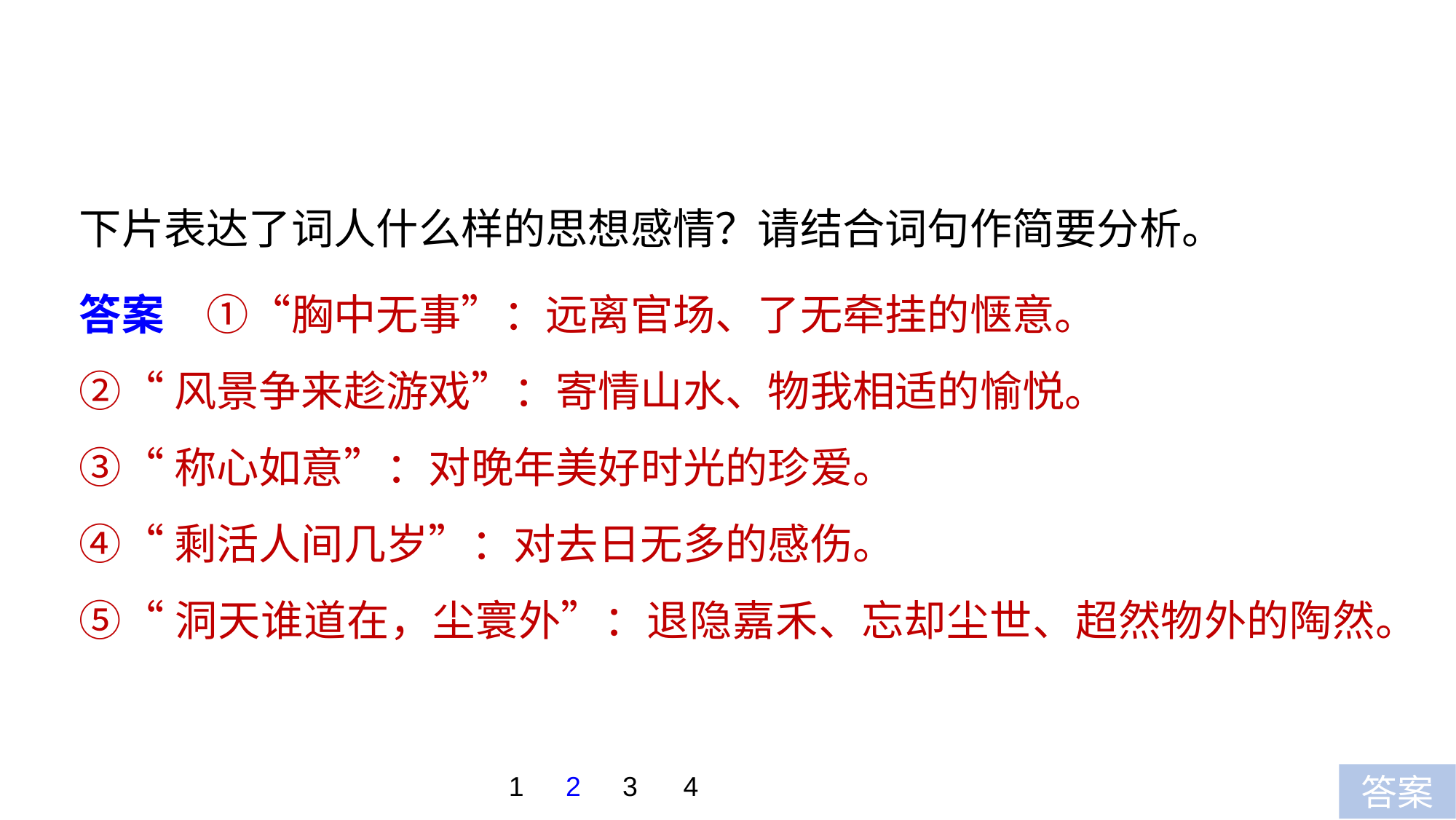

下片表达了词人什么样的思想感情？请结合词句作简要分析。
答案　①“胸中无事”：远离官场、了无牵挂的惬意。
②“风景争来趁游戏”：寄情山水、物我相适的愉悦。
③“称心如意”：对晚年美好时光的珍爱。
④“剩活人间几岁”：对去日无多的感伤。
⑤“洞天谁道在，尘寰外”：退隐嘉禾、忘却尘世、超然物外的陶然。
1
2
3
4
答案